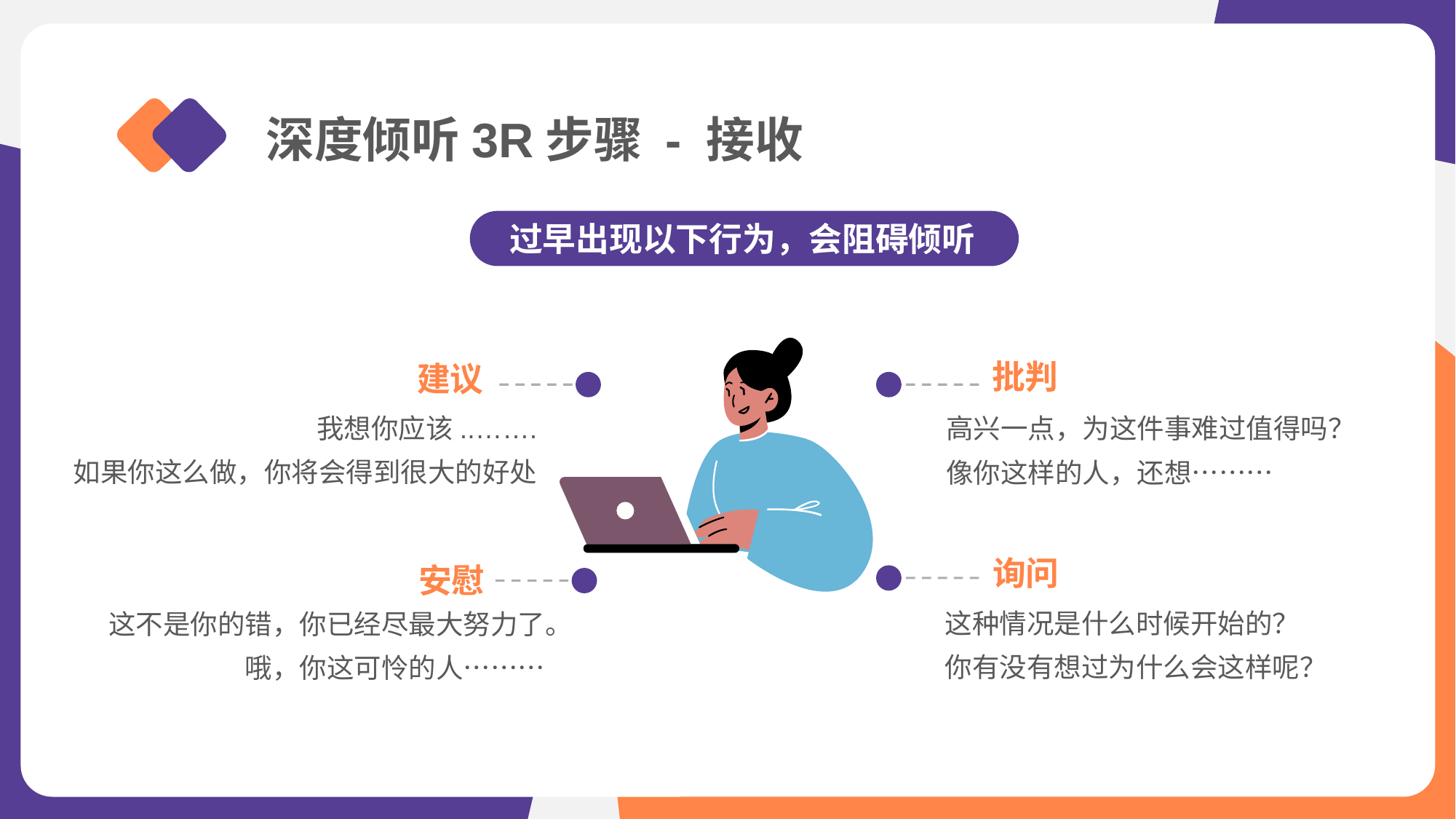

深度倾听3R步骤 - 接收

过早出现以下行为，会阻碍倾听

批判
建议

我想你应该..…….
如果你这么做，你将会得到很大的好处
高兴一点，为这件事难过值得吗？
像你这样的人，还想………
询问
安慰

这种情况是什么时候开始的？
你有没有想过为什么会这样呢？
这不是你的错，你已经尽最大努力了。
哦，你这可怜的人………